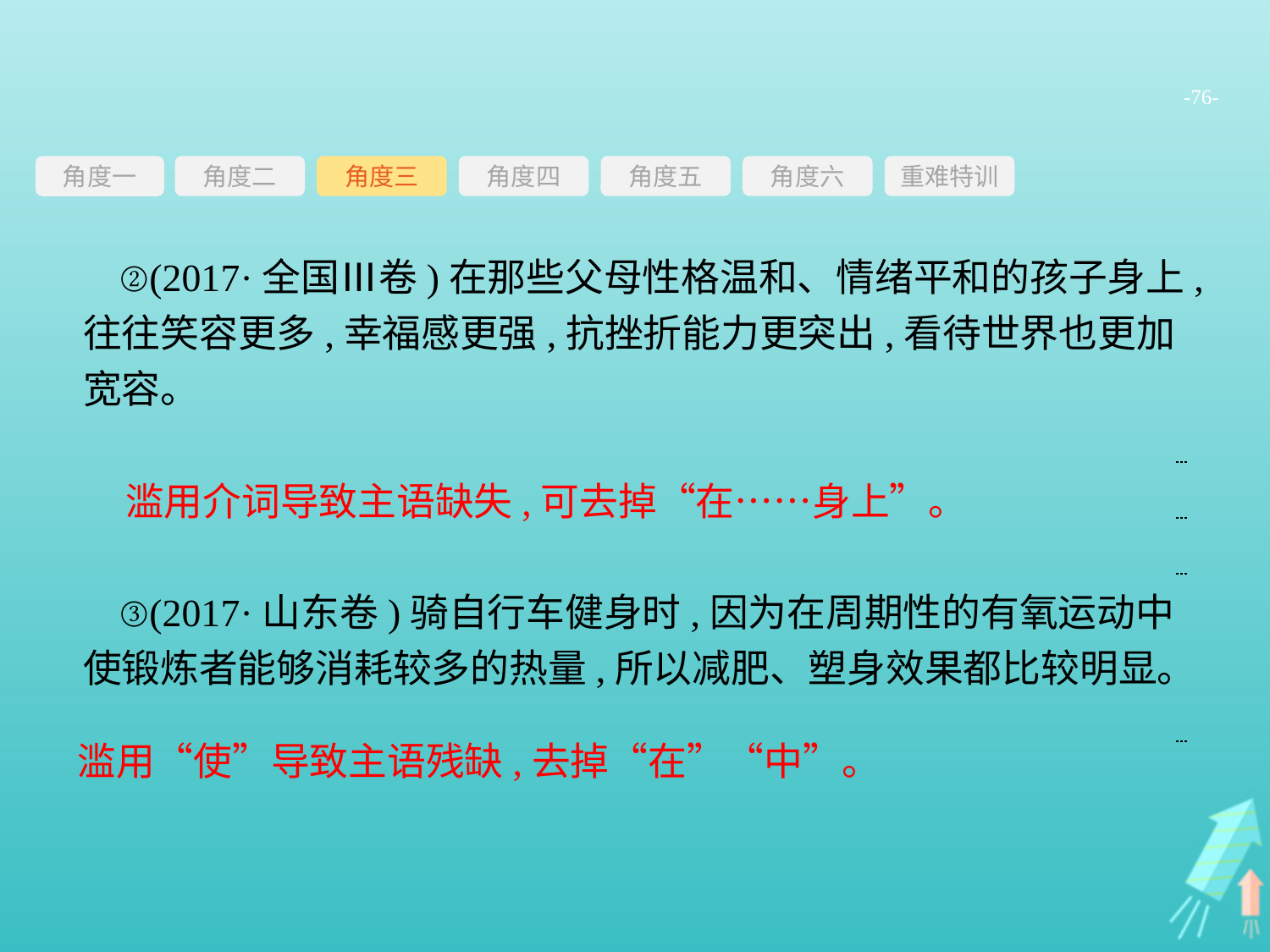

-76-
角度三
角度四
角度五
角度六
重难特训
角度二
角度一
②(2017·全国Ⅲ卷)在那些父母性格温和、情绪平和的孩子身上,往往笑容更多,幸福感更强,抗挫折能力更突出,看待世界也更加宽容。

③(2017·山东卷)骑自行车健身时,因为在周期性的有氧运动中使锻炼者能够消耗较多的热量,所以减肥、塑身效果都比较明显。

滥用介词导致主语缺失,可去掉“在……身上”。
滥用“使”导致主语残缺,去掉“在”“中”。